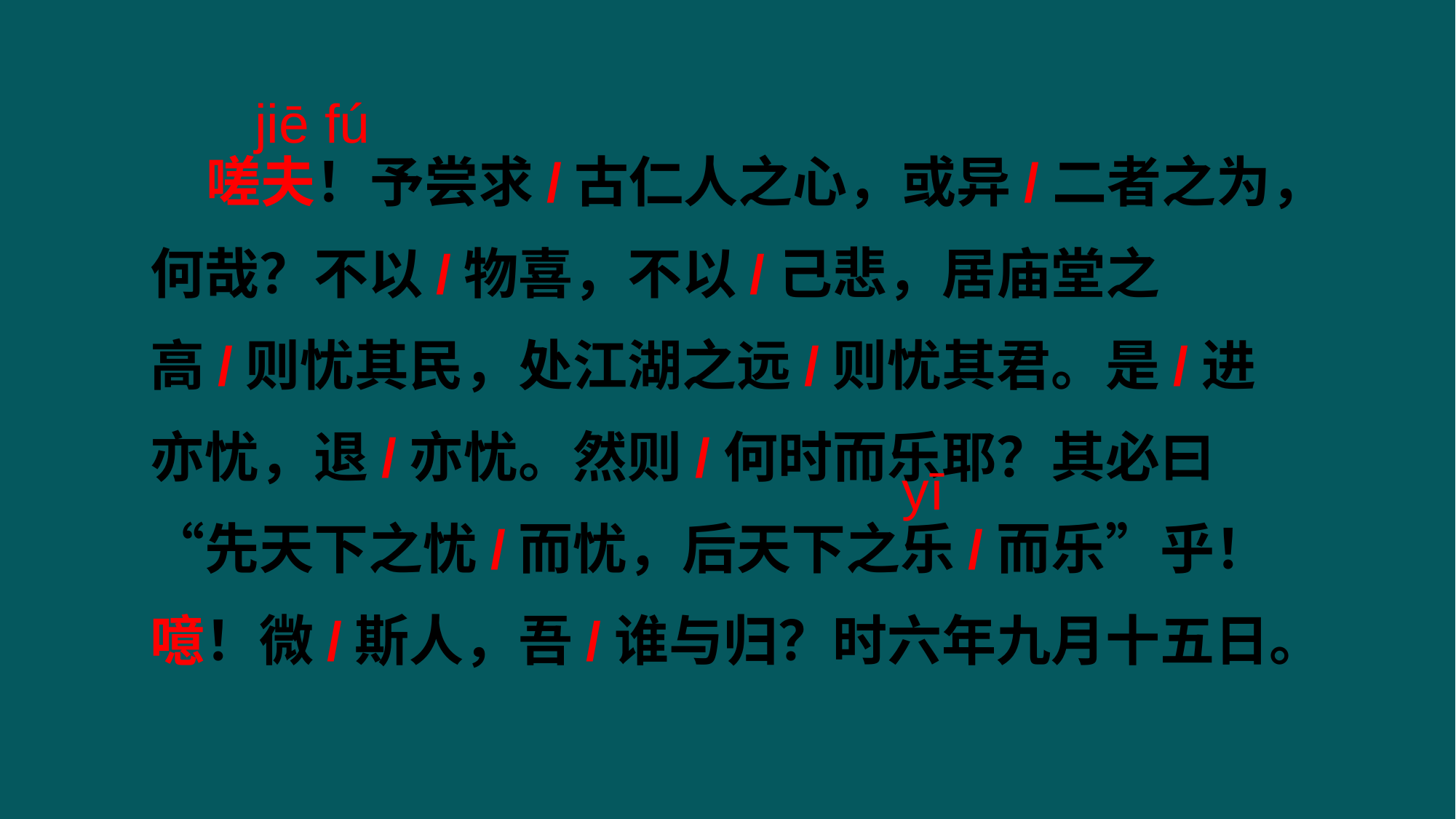

jiē fú

    嗟夫！予尝求/古仁人之心，或异/二者之为，何哉？不以/物喜，不以/己悲，居庙堂之高/则忧其民，处江湖之远/则忧其君。是/进亦忧，退/亦忧。然则/何时而乐耶？其必曰“先天下之忧/而忧，后天下之乐/而乐”乎！噫！微/斯人，吾/谁与归？时六年九月十五日。
yī